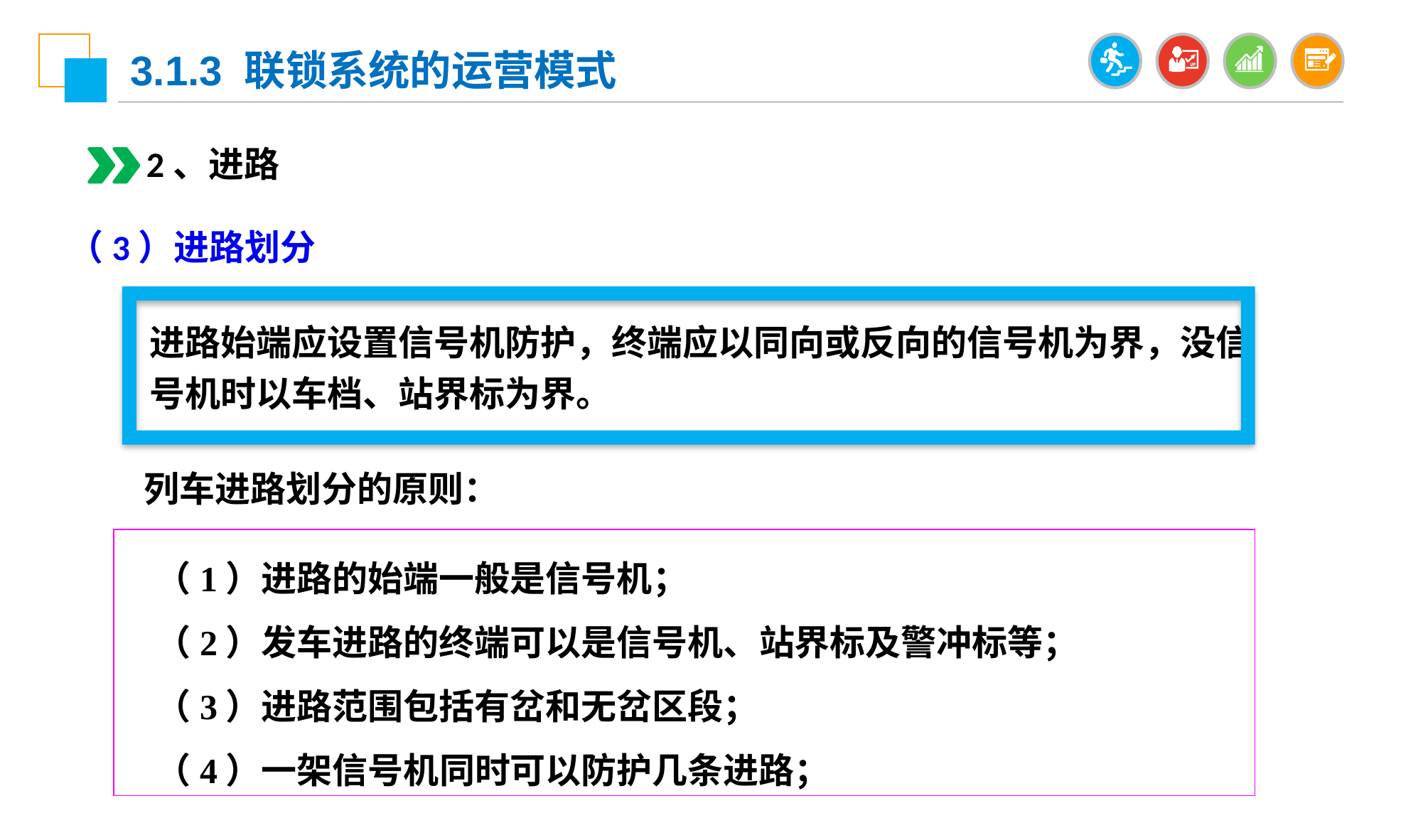

3.1.3 联锁系统的运营模式
2、进路

（3）进路划分

进路始端应设置信号机防护，终端应以同向或反向的信号机为界，没信号机时以车档、站界标为界。
列车进路划分的原则：
（1）进路的始端一般是信号机；
（2）发车进路的终端可以是信号机、站界标及警冲标等；
（3）进路范围包括有岔和无岔区段；
（4）一架信号机同时可以防护几条进路；